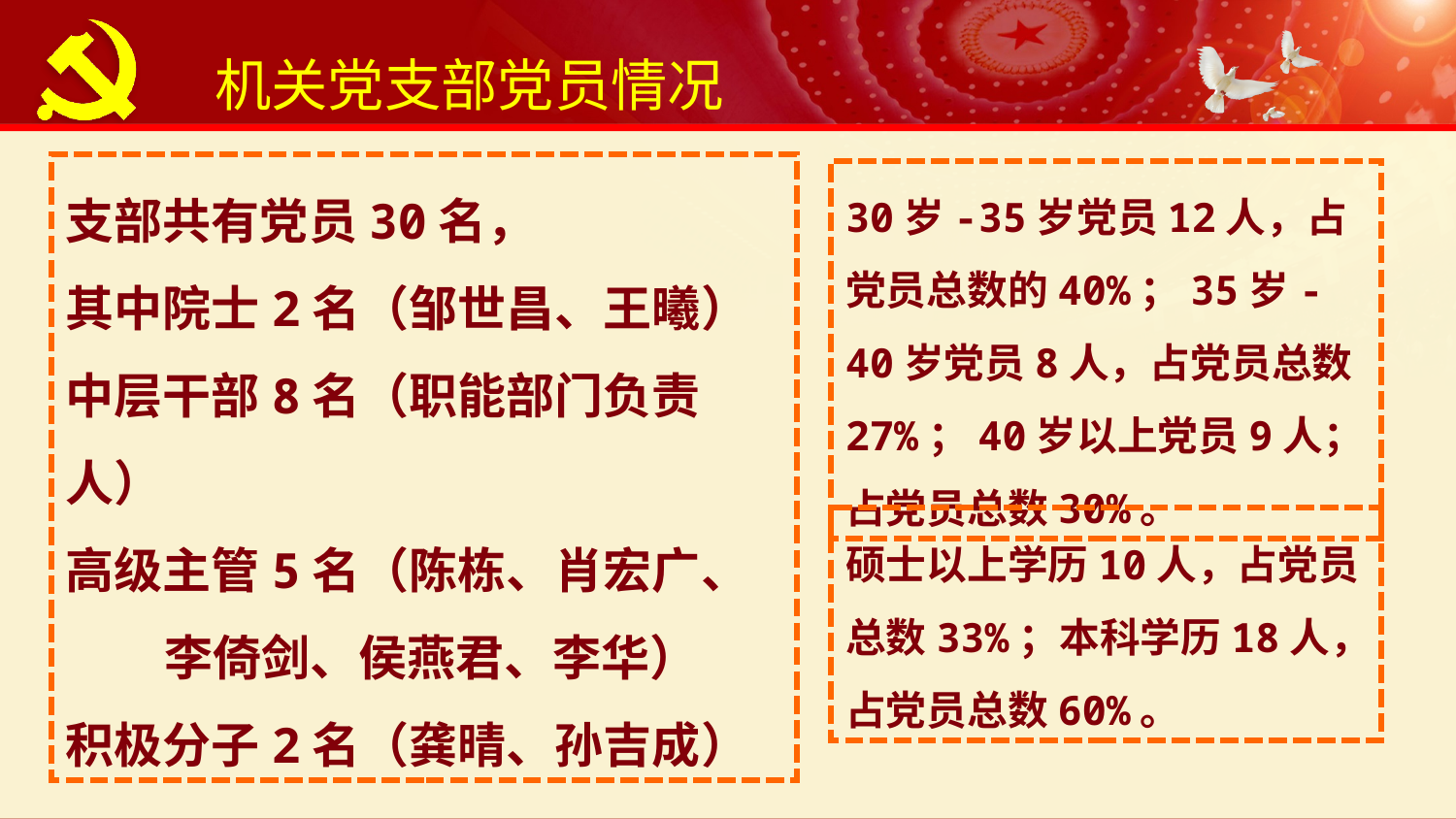

机关党支部党员情况
支部共有党员30名，
其中院士2名（邹世昌、王曦）
中层干部8名（职能部门负责人）
高级主管5名（陈栋、肖宏广、
        李倚剑、侯燕君、李华）
积极分子2名（龚晴、孙吉成）
30岁-35岁党员12人，占党员总数的40%；35岁-40岁党员8人，占党员总数27%；40岁以上党员9人；占党员总数30%。
硕士以上学历10人，占党员总数33%；本科学历18人，占党员总数60%。